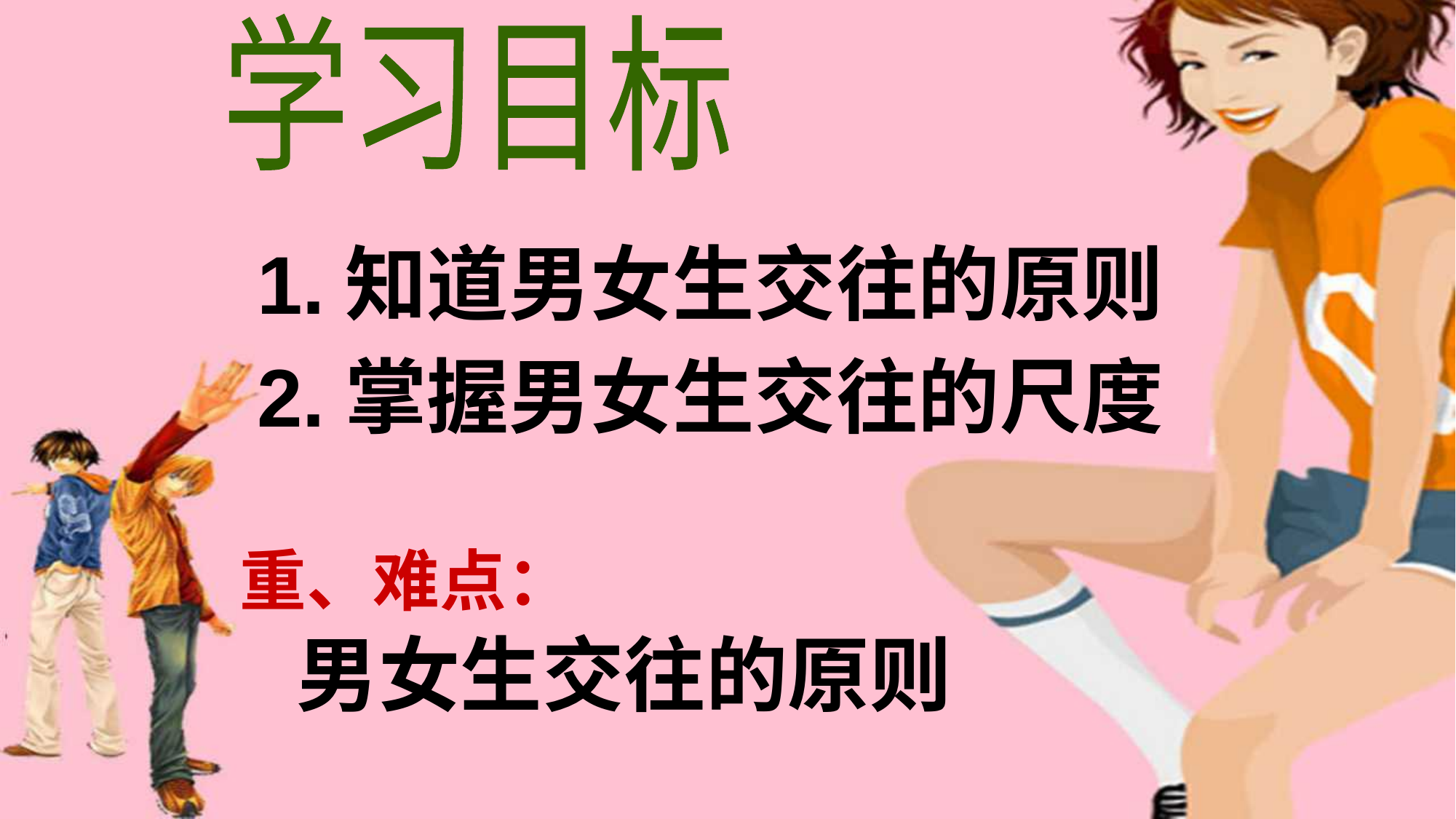

学习目标
1.知道男女生交往的原则
2.掌握男女生交往的尺度
重、难点：
  男女生交往的原则